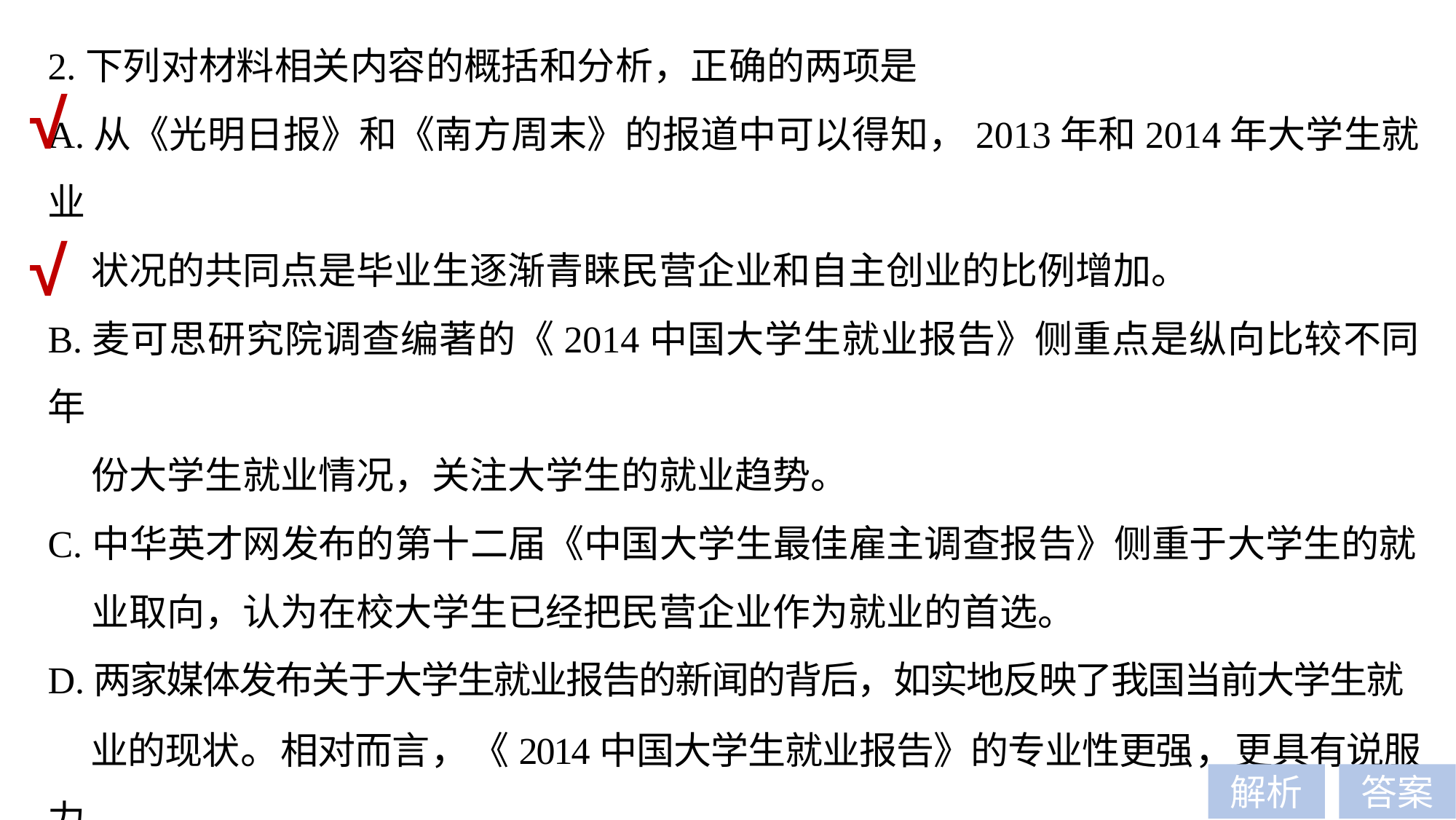

2.下列对材料相关内容的概括和分析，正确的两项是
A.从《光明日报》和《南方周末》的报道中可以得知，2013年和2014年大学生就业
    状况的共同点是毕业生逐渐青睐民营企业和自主创业的比例增加。
B.麦可思研究院调查编著的《2014中国大学生就业报告》侧重点是纵向比较不同年
    份大学生就业情况，关注大学生的就业趋势。
C.中华英才网发布的第十二届《中国大学生最佳雇主调查报告》侧重于大学生的就
    业取向，认为在校大学生已经把民营企业作为就业的首选。
D.两家媒体发布关于大学生就业报告的新闻的背后，如实地反映了我国当前大学生就
    业的现状。相对而言，《2014中国大学生就业报告》的专业性更强，更具有说服力。
E.从《南方周末》的报道附图中可得知，从2011年到2014年，大学生择业选择一线
    城市的比例虽有起伏，但总的趋势是提高的。
√
√
解析
答案